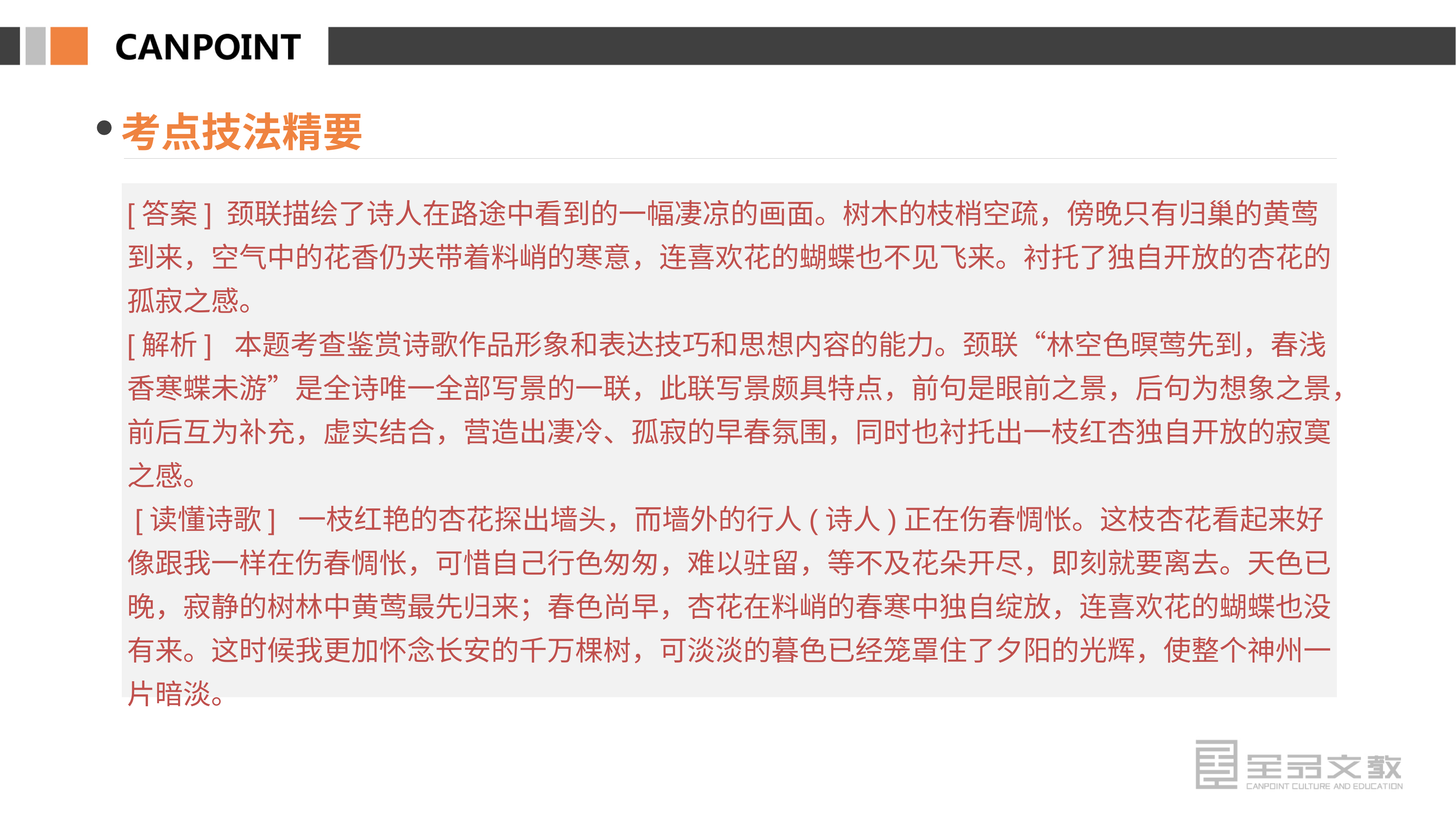

考点技法精要

[答案] 颈联描绘了诗人在路途中看到的一幅凄凉的画面。树木的枝梢空疏，傍晚只有归巢的黄莺到来，空气中的花香仍夹带着料峭的寒意，连喜欢花的蝴蝶也不见飞来。衬托了独自开放的杏花的孤寂之感。
[解析]  本题考查鉴赏诗歌作品形象和表达技巧和思想内容的能力。颈联“林空色暝莺先到，春浅香寒蝶未游”是全诗唯一全部写景的一联，此联写景颇具特点，前句是眼前之景，后句为想象之景，前后互为补充，虚实结合，营造出凄冷、孤寂的早春氛围，同时也衬托出一枝红杏独自开放的寂寞之感。
 [读懂诗歌]  一枝红艳的杏花探出墙头，而墙外的行人(诗人)正在伤春惆怅。这枝杏花看起来好像跟我一样在伤春惆怅，可惜自己行色匆匆，难以驻留，等不及花朵开尽，即刻就要离去。天色已晚，寂静的树林中黄莺最先归来；春色尚早，杏花在料峭的春寒中独自绽放，连喜欢花的蝴蝶也没有来。这时候我更加怀念长安的千万棵树，可淡淡的暮色已经笼罩住了夕阳的光辉，使整个神州一片暗淡。